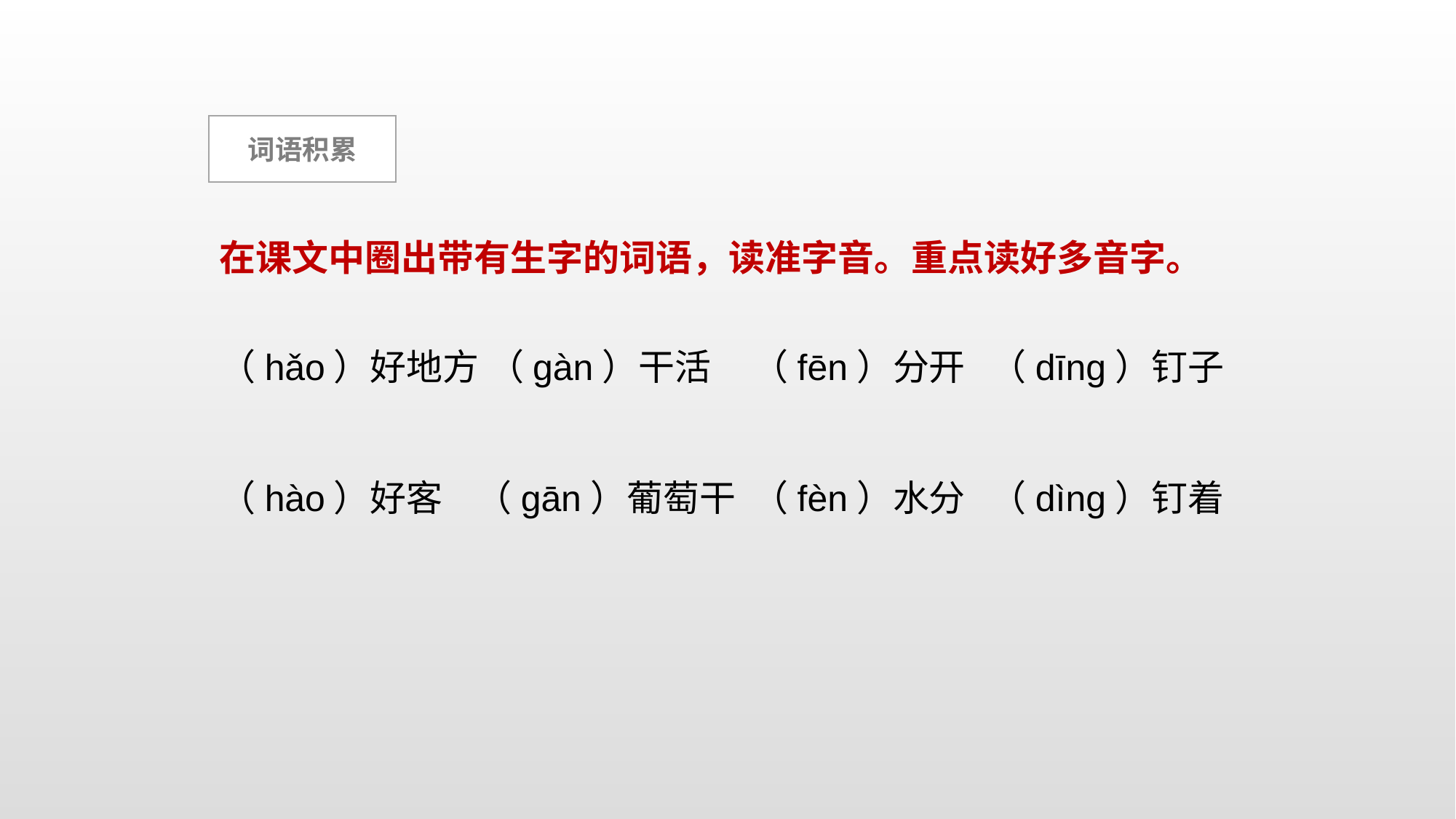

词语积累
在课文中圈出带有生字的词语，读准字音。重点读好多音字。

（hǎo）好地方 （gàn）干活     （fēn）分开   （dīng）钉子

（hào）好客    （gān）葡萄干  （fèn）水分   （dìng）钉着